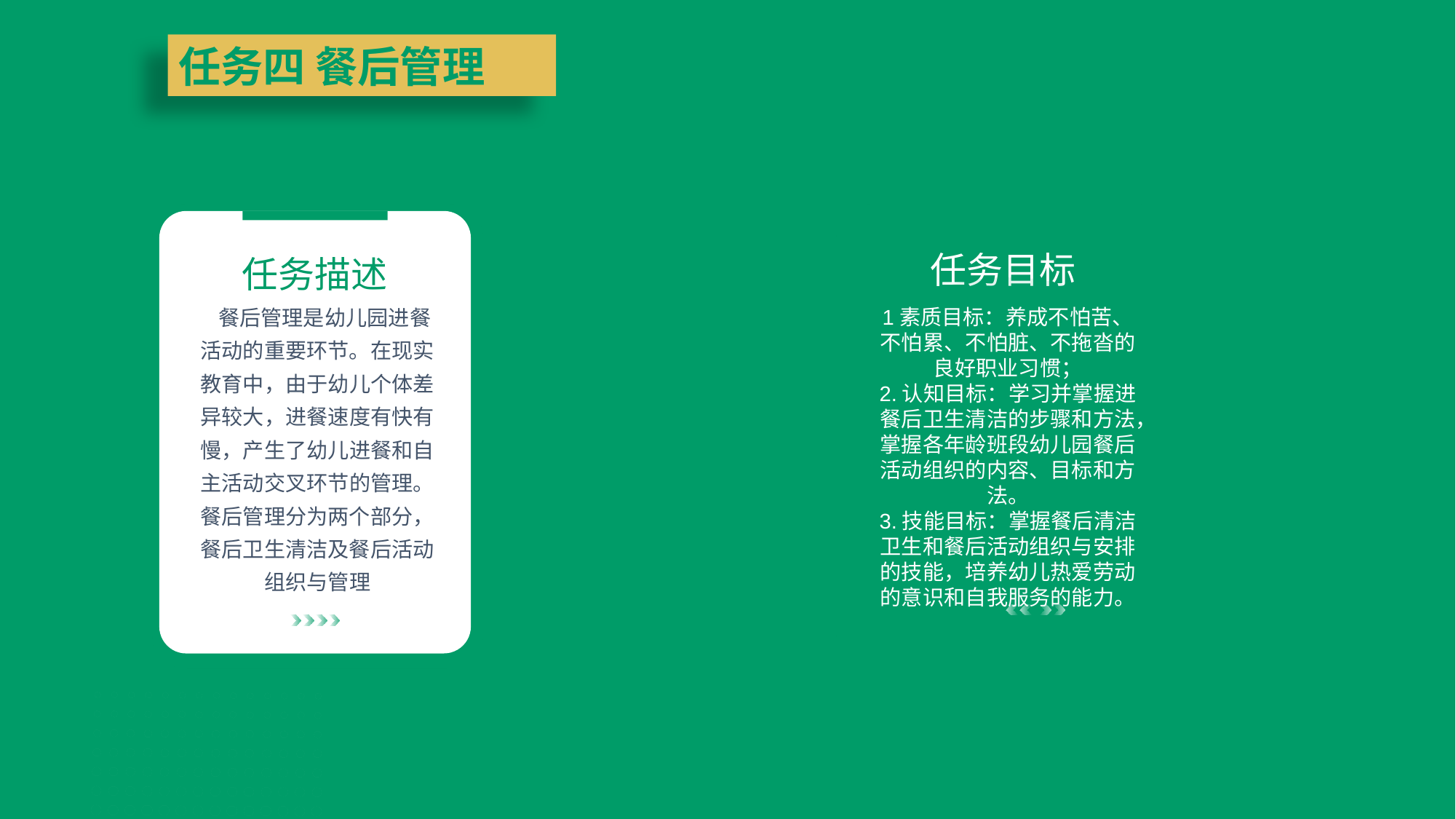

任务四 餐后管理

任务目标

任务描述
1素质目标：养成不怕苦、不怕累、不怕脏、不拖沓的良好职业习惯；
2.认知目标：学习并掌握进餐后卫生清洁的步骤和方法，掌握各年龄班段幼儿园餐后活动组织的内容、目标和方法。
3.技能目标：掌握餐后清洁卫生和餐后活动组织与安排的技能，培养幼儿热爱劳动的意识和自我服务的能力。
  餐后管理是幼儿园进餐活动的重要环节。在现实教育中，由于幼儿个体差异较大，进餐速度有快有慢，产生了幼儿进餐和自主活动交叉环节的管理。餐后管理分为两个部分，餐后卫生清洁及餐后活动组织与管理